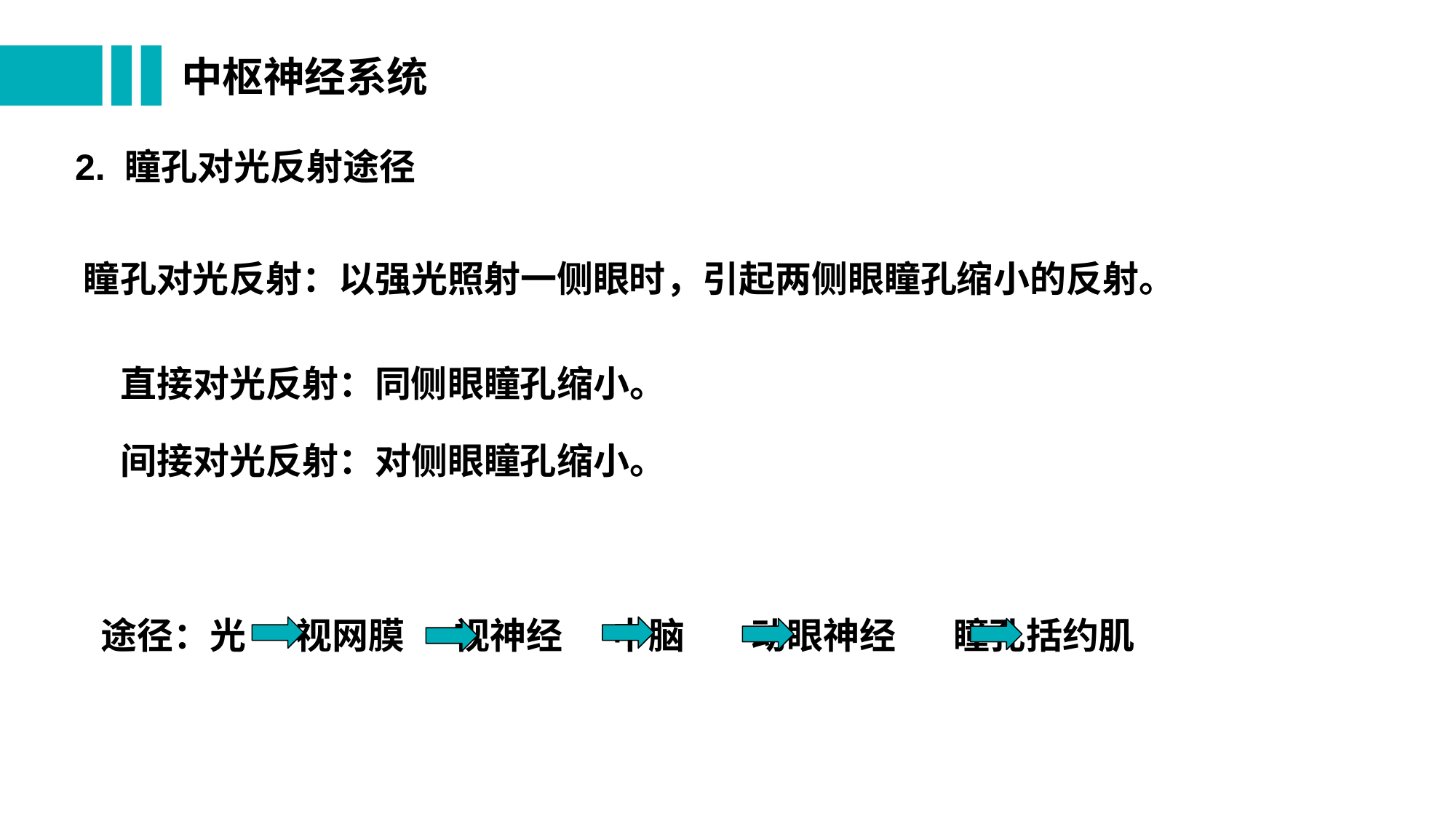

# 中枢神经系统

2. 瞳孔对光反射途径
瞳孔对光反射：以强光照射一侧眼时，引起两侧眼瞳孔缩小的反射。
直接对光反射：同侧眼瞳孔缩小。
间接对光反射：对侧眼瞳孔缩小。
途径：光      视网膜      视神经      中脑        动眼神经       瞳孔括约肌